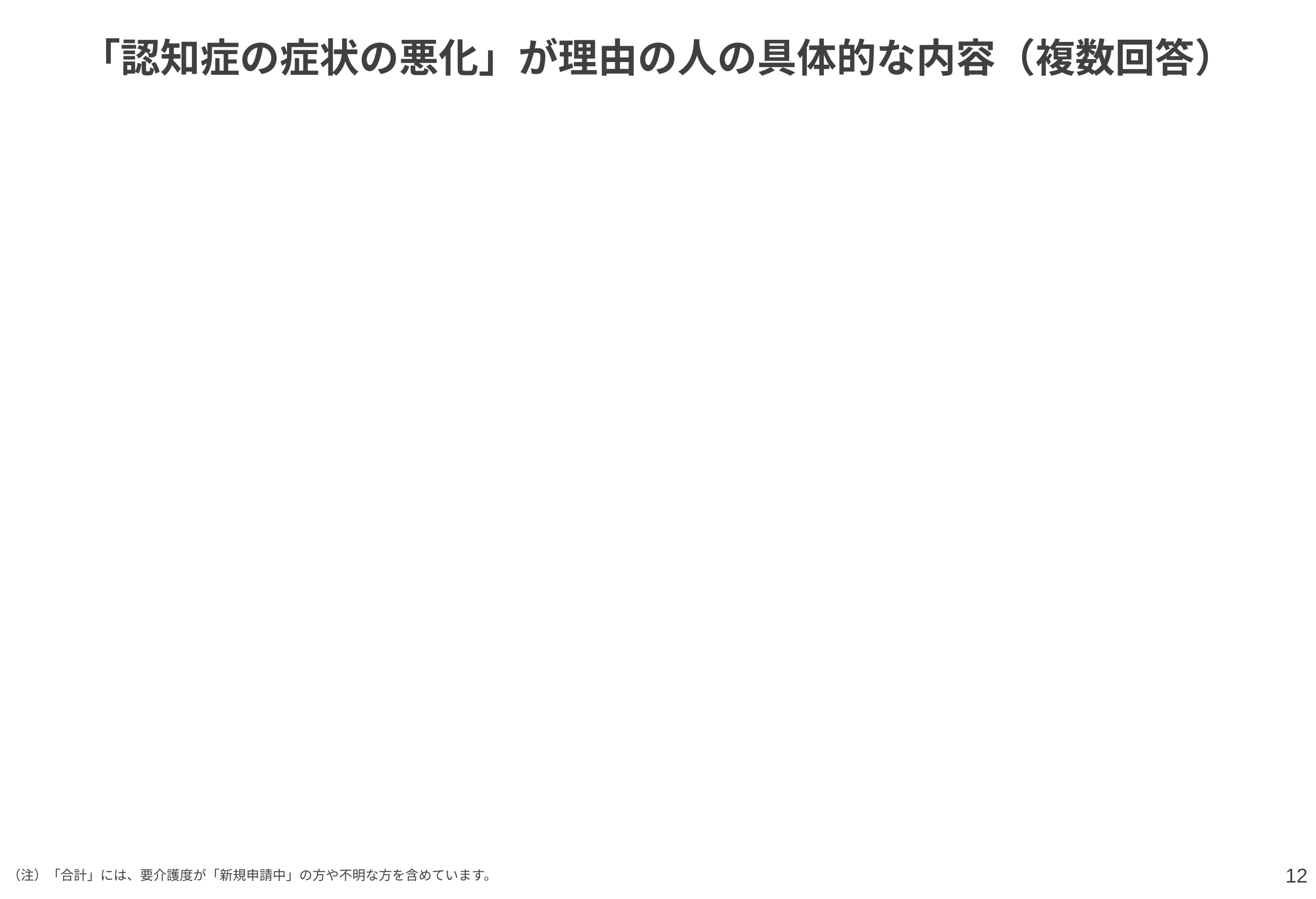

# 「認知症の症状の悪化」が理由の人の具体的な内容（複数回答）
12
（注）「合計」には、要介護度が「新規申請中」の方や不明な方を含めています。